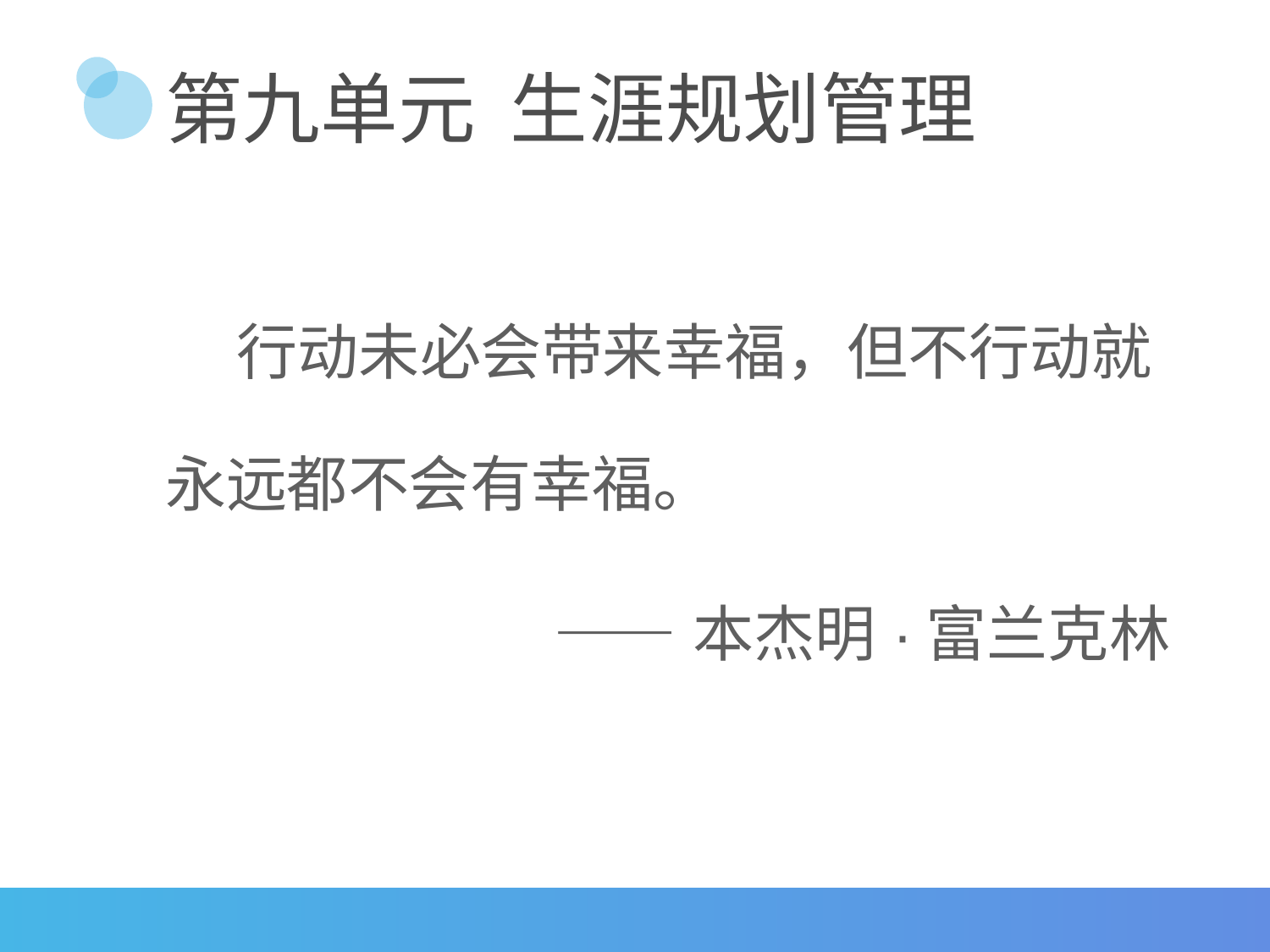

# 第九单元  生涯规划管理
    行动未必会带来幸福，但不行动就永远都不会有幸福。
——本杰明·富兰克林